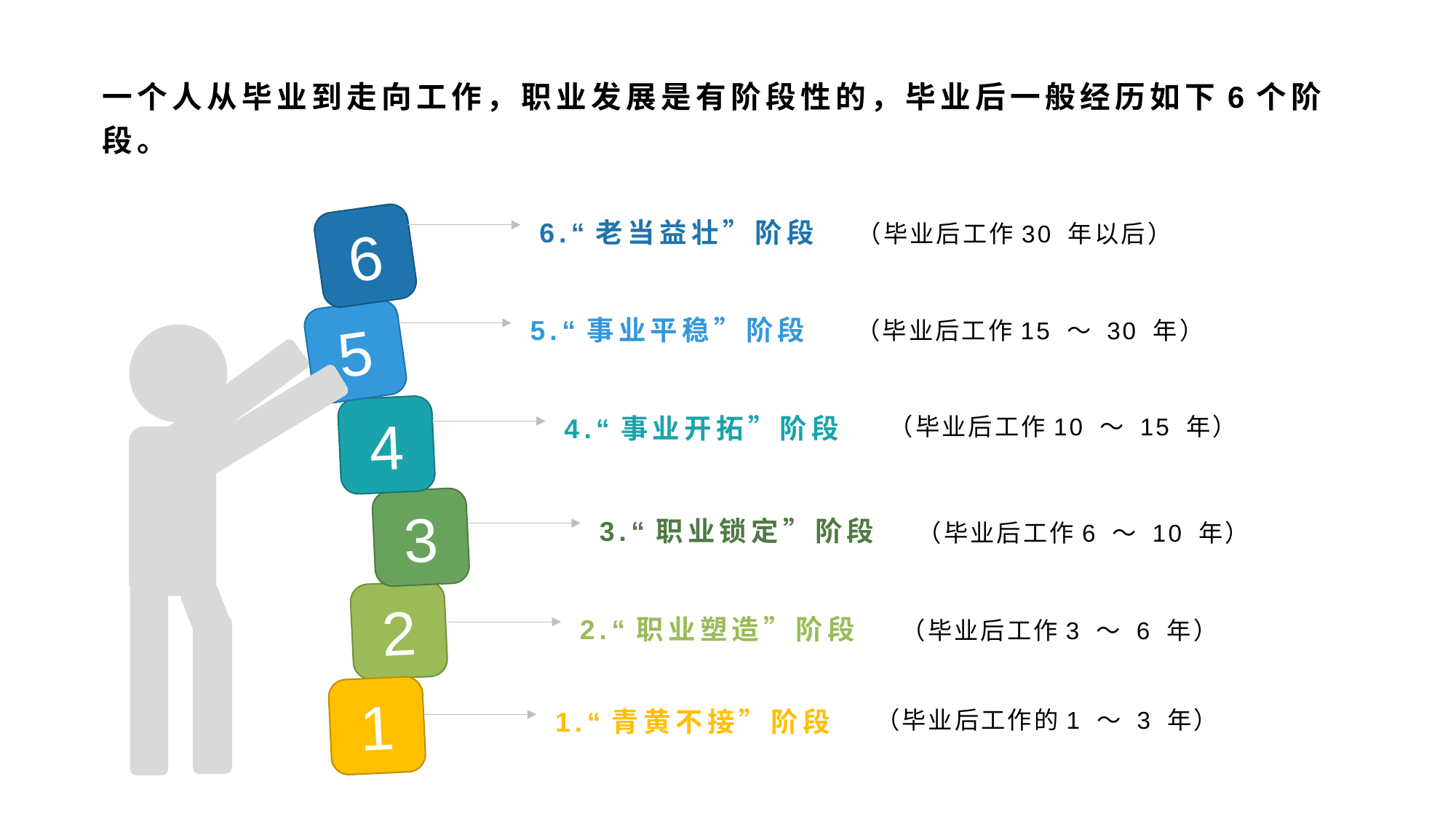

一个人从毕业到走向工作，职业发展是有阶段性的，毕业后一般经历如下6个阶段。
6.“老当益壮”阶段
6
（毕业后工作30 年以后）
5.“事业平稳”阶段
5
（毕业后工作15 ～ 30 年）

4
4.“事业开拓”阶段
（毕业后工作10 ～ 15 年）

3
3.“职业锁定”阶段
（毕业后工作6 ～ 10 年）

2

2.“职业塑造”阶段
（毕业后工作3 ～ 6 年）

1
1.“青黄不接”阶段
（毕业后工作的1 ～ 3 年）